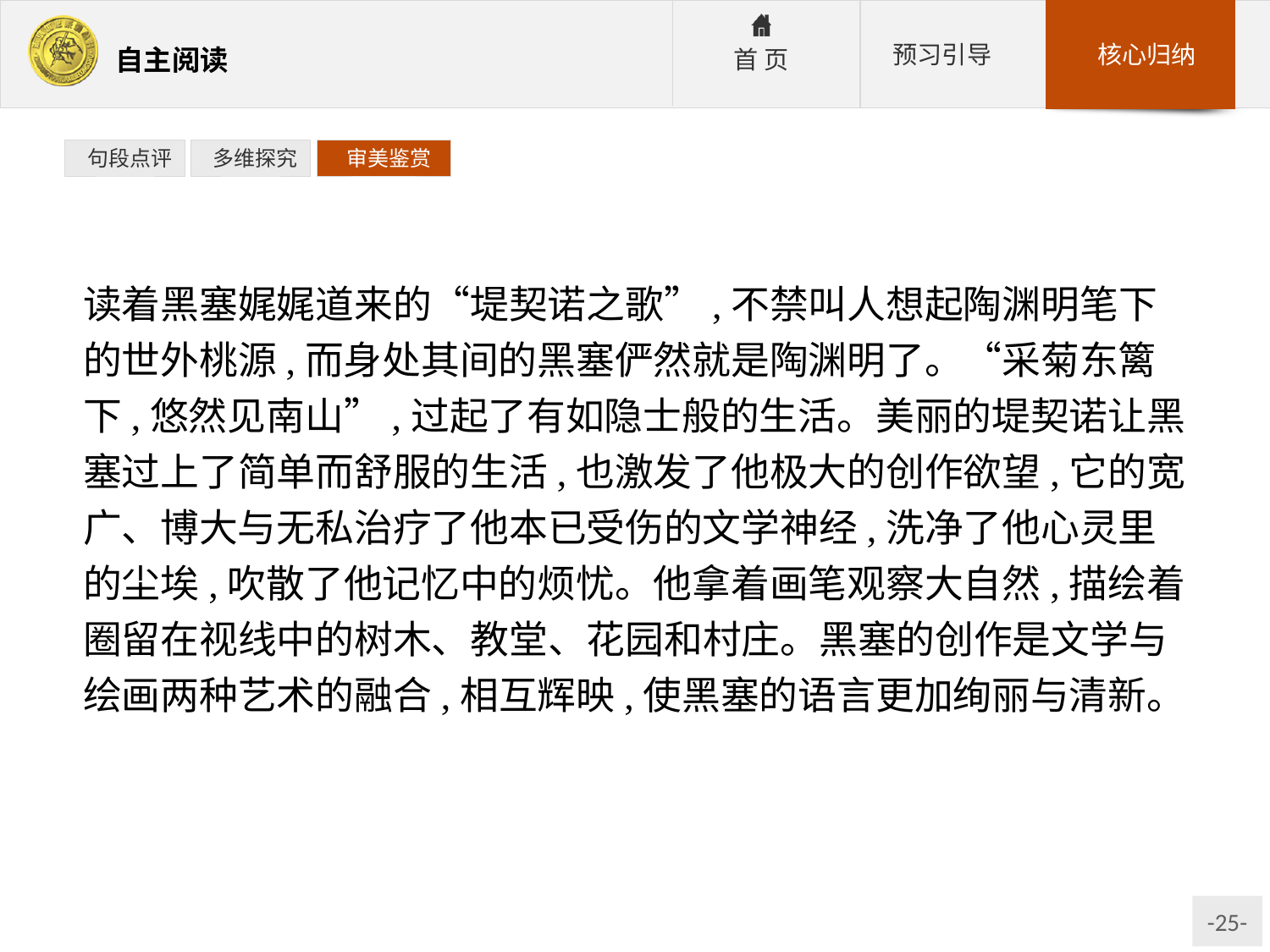

句段点评
 多维探究
 审美鉴赏
读着黑塞娓娓道来的“堤契诺之歌”,不禁叫人想起陶渊明笔下的世外桃源,而身处其间的黑塞俨然就是陶渊明了。“采菊东篱下,悠然见南山”,过起了有如隐士般的生活。美丽的堤契诺让黑塞过上了简单而舒服的生活,也激发了他极大的创作欲望,它的宽广、博大与无私治疗了他本已受伤的文学神经,洗净了他心灵里的尘埃,吹散了他记忆中的烦忧。他拿着画笔观察大自然,描绘着圈留在视线中的树木、教堂、花园和村庄。黑塞的创作是文学与绘画两种艺术的融合,相互辉映,使黑塞的语言更加绚丽与清新。